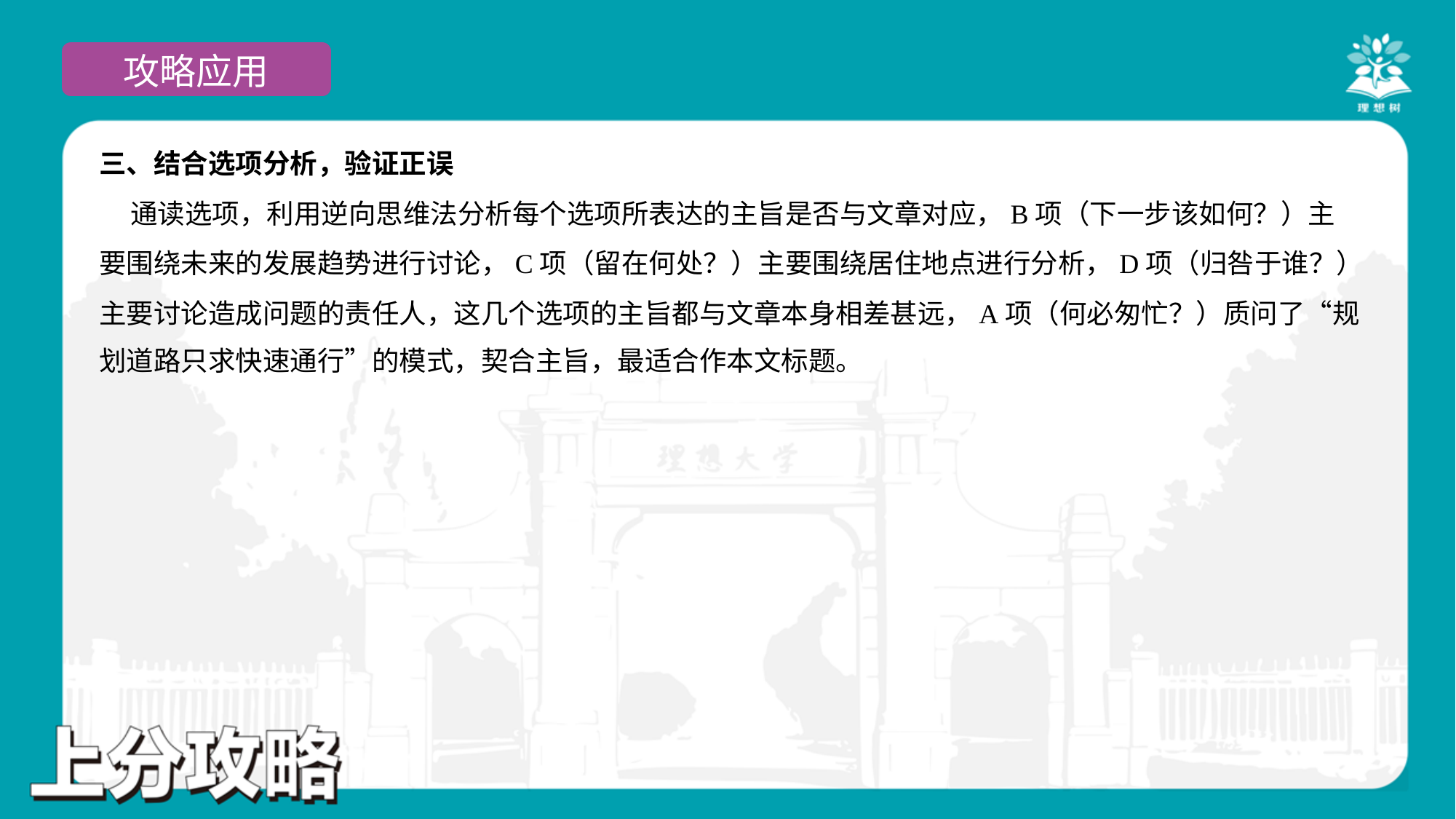

三、结合选项分析，验证正误
    通读选项，利用逆向思维法分析每个选项所表达的主旨是否与文章对应，B项（下一步该如何？）主
要围绕未来的发展趋势进行讨论，C项（留在何处？）主要围绕居住地点进行分析，D项（归咎于谁？）
主要讨论造成问题的责任人，这几个选项的主旨都与文章本身相差甚远，A项（何必匆忙？）质问了“规
划道路只求快速通行”的模式，契合主旨，最适合作本文标题。